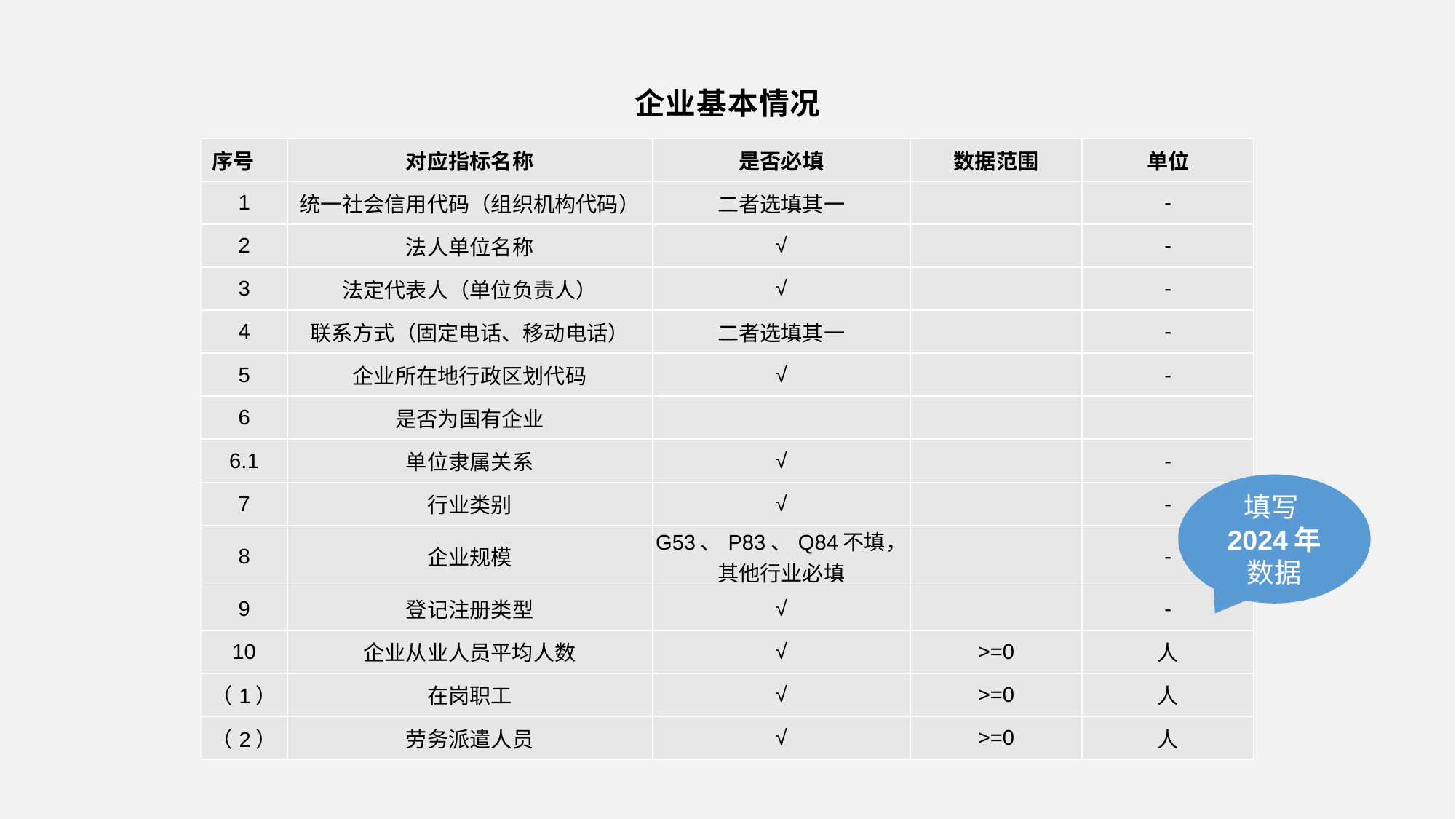

企业基本情况
| 序号 | 对应指标名称 | 是否必填 | 数据范围 | 单位 |
| --- | --- | --- | --- | --- |
| 1 | 统一社会信用代码（组织机构代码） | 二者选填其一 |  | - |
| 2 | 法人单位名称 | √ |  | - |
| 3 | 法定代表人（单位负责人） | √ |  | - |
| 4 | 联系方式（固定电话、移动电话） | 二者选填其一 |  | - |
| 5 | 企业所在地行政区划代码 | √ |  | - |
| 6 | 是否为国有企业 |  |  |  |
| 6.1 | 单位隶属关系 | √ |  | - |
| 7 | 行业类别 | √ |  | - |
| 8 | 企业规模 | G53、P83、Q84不填， 其他行业必填 |  | - |
| 9 | 登记注册类型 | √ |  | - |
| 10 | 企业从业人员平均人数 | √ | >=0 | 人 |
| （1） | 在岗职工 | √ | >=0 | 人 |
| （2） | 劳务派遣人员 | √ | >=0 | 人 |
填写2024年数据